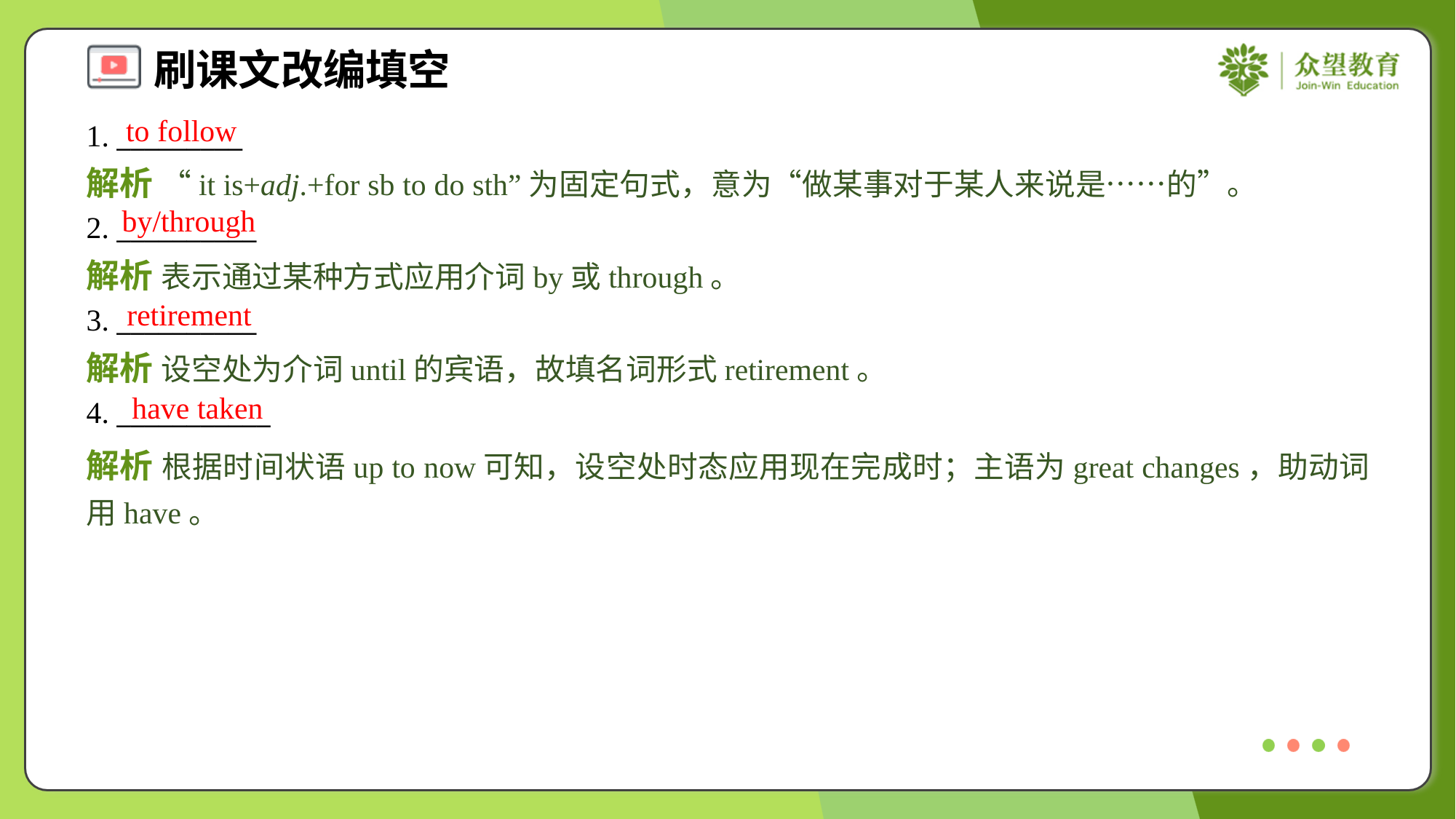

to follow
1. _________
解析 “it is+adj.+for sb to do sth”为固定句式，意为“做某事对于某人来说是……的”。
by/through
2. __________
解析 表示通过某种方式应用介词by或through。
retirement
3. __________
解析 设空处为介词until的宾语，故填名词形式retirement。
have taken
4. ___________
解析 根据时间状语up to now可知，设空处时态应用现在完成时；主语为great changes，助动词用have。